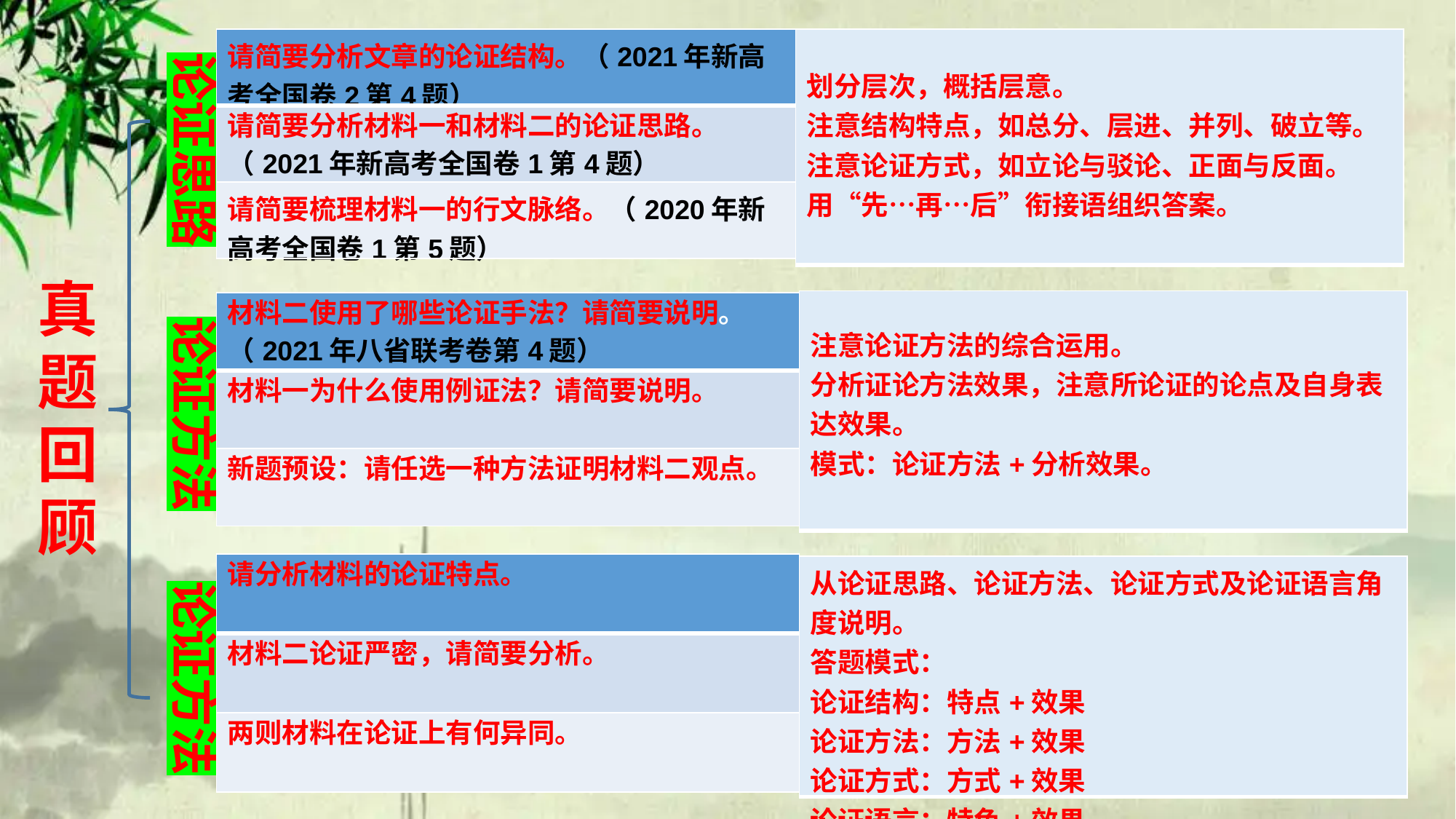

| 划分层次，概括层意。 注意结构特点，如总分、层进、并列、破立等。 注意论证方式，如立论与驳论、正面与反面。 用“先…再…后”衔接语组织答案。 |
| --- |
| 请简要分析文章的论证结构。（2021年新高考全国卷2第4题） |
| --- |
| 请简要分析材料一和材料二的论证思路。（2021年新高考全国卷1第4题） |
| 请简要梳理材料一的行文脉络。（2020年新高考全国卷1第5题） |
论证思路

真
题
回
顾
| 注意论证方法的综合运用。 分析证论方法效果，注意所论证的论点及自身表达效果。 模式：论证方法+分析效果。 |
| --- |
| 材料二使用了哪些论证手法？请简要说明。（2021年八省联考卷第4题） |
| --- |
| 材料一为什么使用例证法？请简要说明。 |
| 新题预设：请任选一种方法证明材料二观点。 |
论证方法
| 请分析材料的论证特点。 |
| --- |
| 材料二论证严密，请简要分析。 |
| 两则材料在论证上有何异同。 |
| 从论证思路、论证方法、论证方式及论证语言角度说明。 答题模式： 论证结构：特点+效果 论证方法：方法+效果 论证方式：方式+效果 论证语言：特色+效果 |
| --- |
论证方法